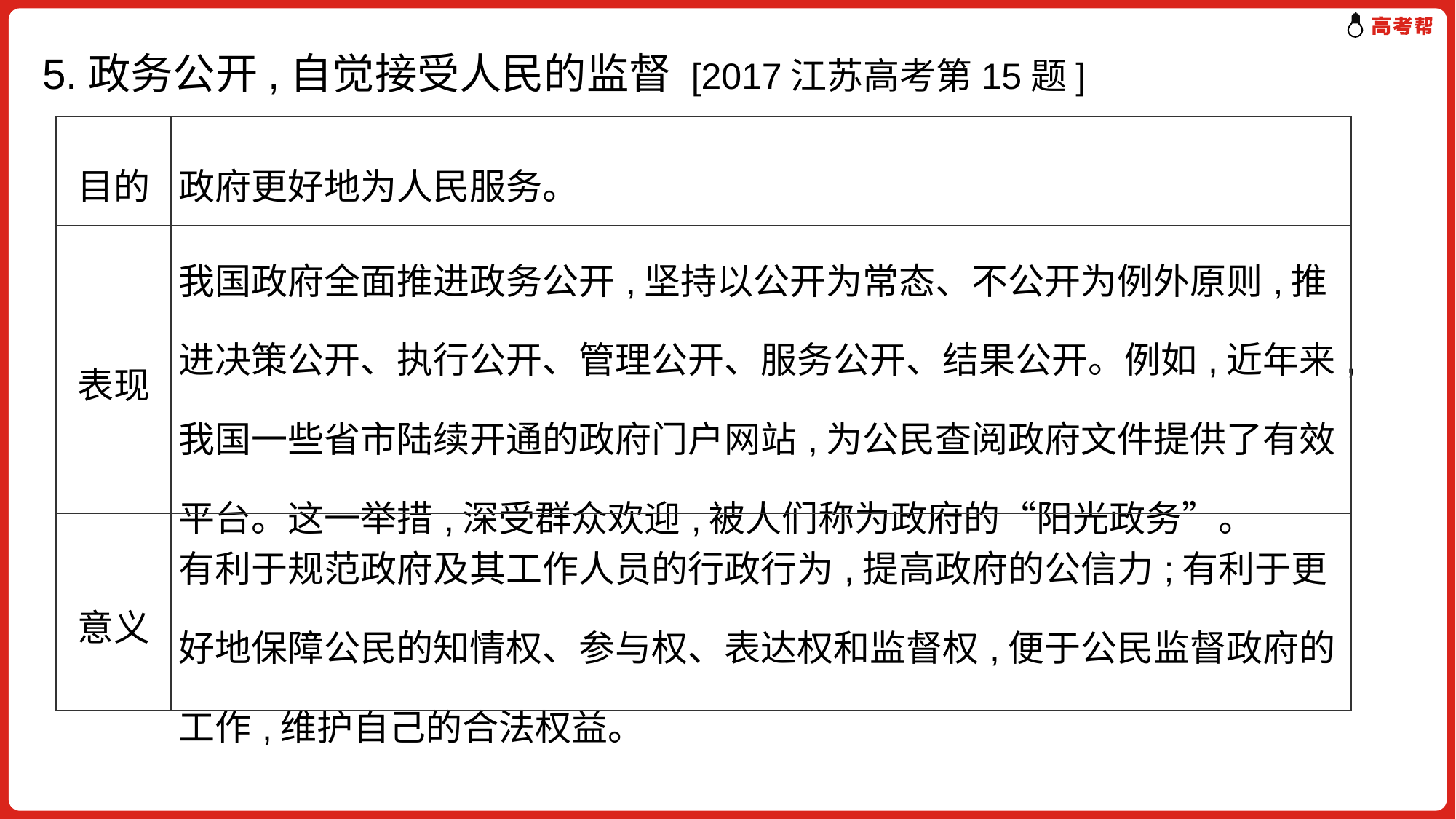

5.政务公开,自觉接受人民的监督 [2017江苏高考第15题]
| 目的 | 政府更好地为人民服务。 |
| --- | --- |
| 表现 | 我国政府全面推进政务公开,坚持以公开为常态、不公开为例外原则,推进决策公开、执行公开、管理公开、服务公开、结果公开。例如,近年来,我国一些省市陆续开通的政府门户网站,为公民查阅政府文件提供了有效平台。这一举措,深受群众欢迎,被人们称为政府的“阳光政务”。 |
| 意义 | 有利于规范政府及其工作人员的行政行为,提高政府的公信力;有利于更好地保障公民的知情权、参与权、表达权和监督权,便于公民监督政府的工作,维护自己的合法权益。 |